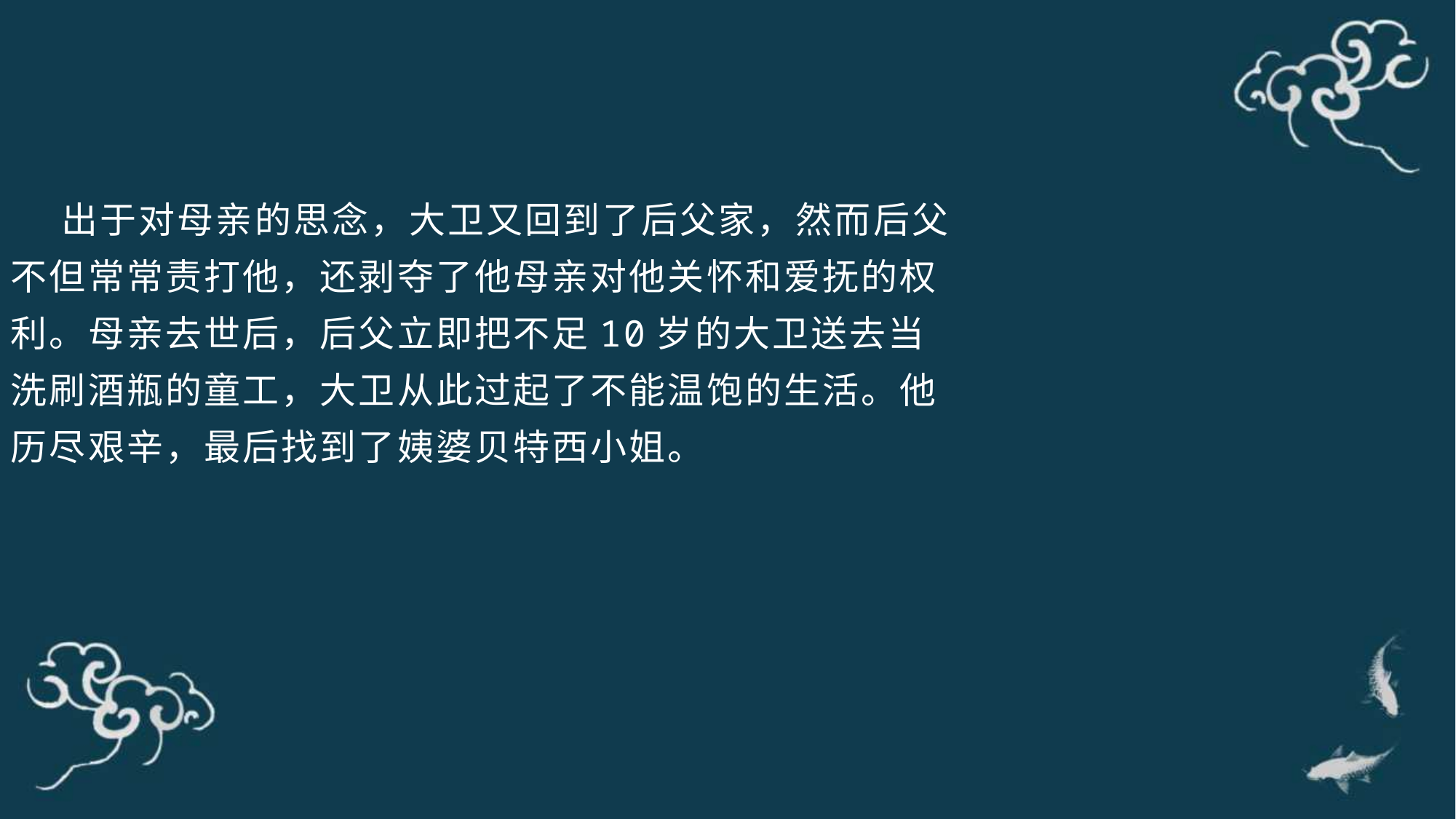

出于对母亲的思念，大卫又回到了后父家，然而后父不但常常责打他，还剥夺了他母亲对他关怀和爱抚的权利。母亲去世后，后父立即把不足10岁的大卫送去当洗刷酒瓶的童工，大卫从此过起了不能温饱的生活。他历尽艰辛，最后找到了姨婆贝特西小姐。